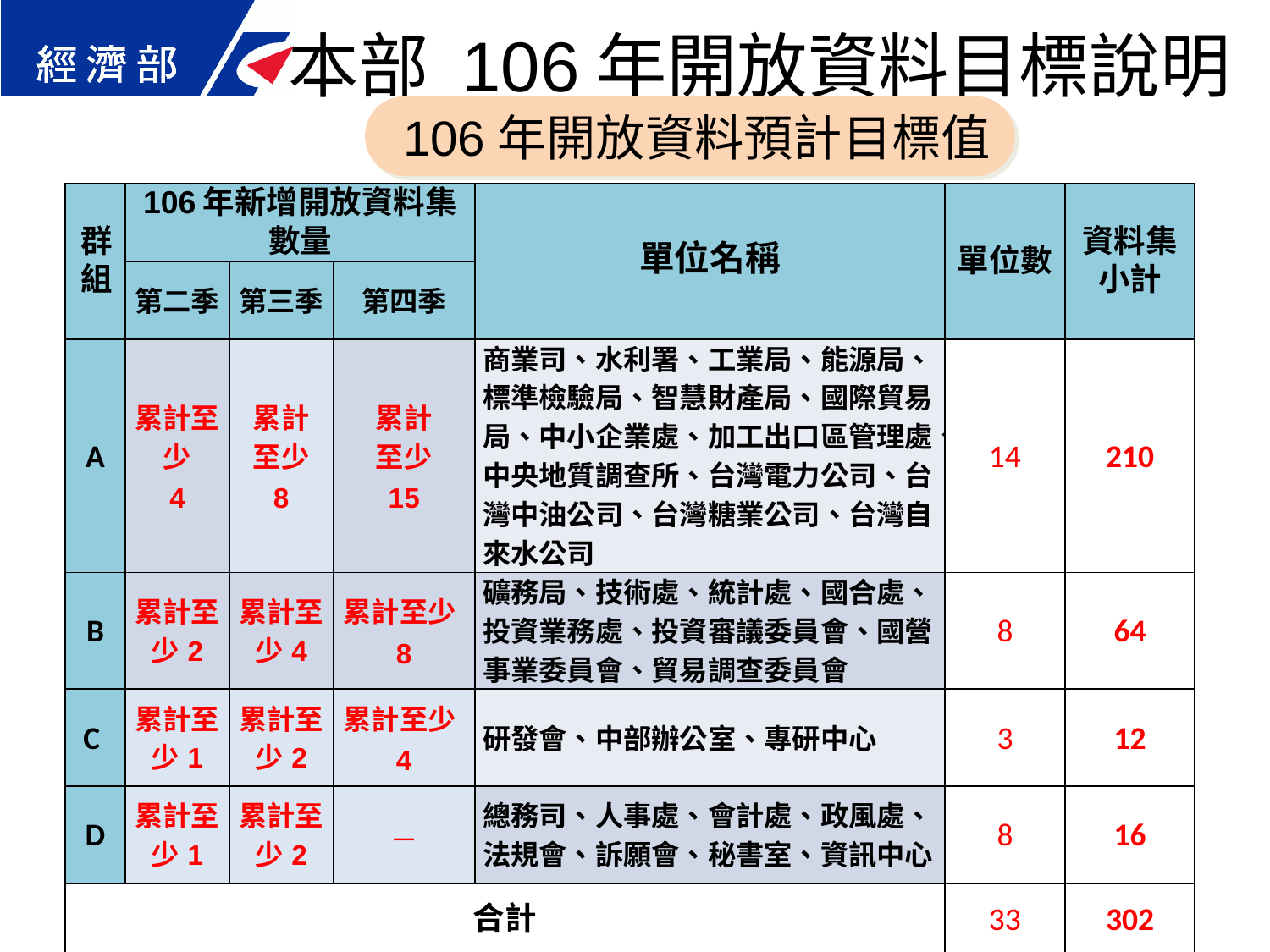

本部 106年開放資料目標說明
 106年開放資料預計目標值
| 群 組 | 106年新增開放資料集數量 |  |  | 單位名稱 | 單位數 | 資料集小計 |
| --- | --- | --- | --- | --- | --- | --- |
|  | 第二季 | 第三季 | 第四季 |  |  |  |
| A | 累計至少 4 | 累計 至少 8 | 累計 至少 15 | 商業司、水利署、工業局、能源局、 標準檢驗局、智慧財產局、國際貿易局、中小企業處、加工出口區管理處、中央地質調查所、台灣電力公司、台灣中油公司、台灣糖業公司、台灣自來水公司 | 14 | 210 |
| B | 累計至少2 | 累計至少4 | 累計至少8 | 礦務局、技術處、統計處、國合處、 投資業務處、投資審議委員會、國營事業委員會、貿易調查委員會 | 8 | 64 |
| C | 累計至少1 | 累計至少2 | 累計至少4 | 研發會、中部辦公室、專研中心 | 3 | 12 |
| D | 累計至少1 | 累計至少2 | ─ | 總務司、人事處、會計處、政風處、法規會、訴願會、秘書室、資訊中心 | 8 | 16 |
| 合計 |  |  |  |  | 33 | 302 |
38